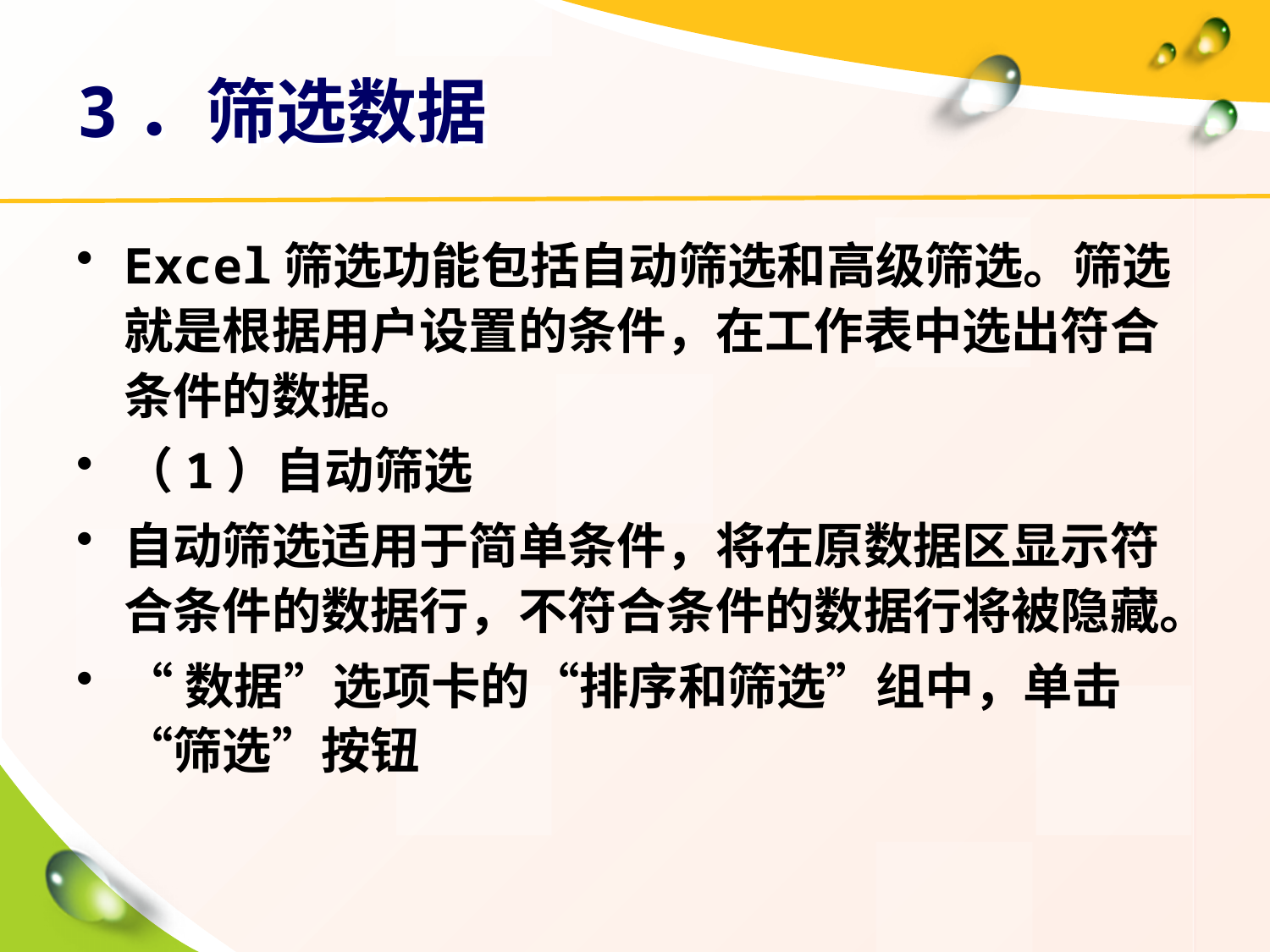

# 3．筛选数据
Excel筛选功能包括自动筛选和高级筛选。筛选就是根据用户设置的条件，在工作表中选出符合条件的数据。
（1）自动筛选
自动筛选适用于简单条件，将在原数据区显示符合条件的数据行，不符合条件的数据行将被隐藏。
“数据”选项卡的“排序和筛选”组中，单击“筛选”按钮